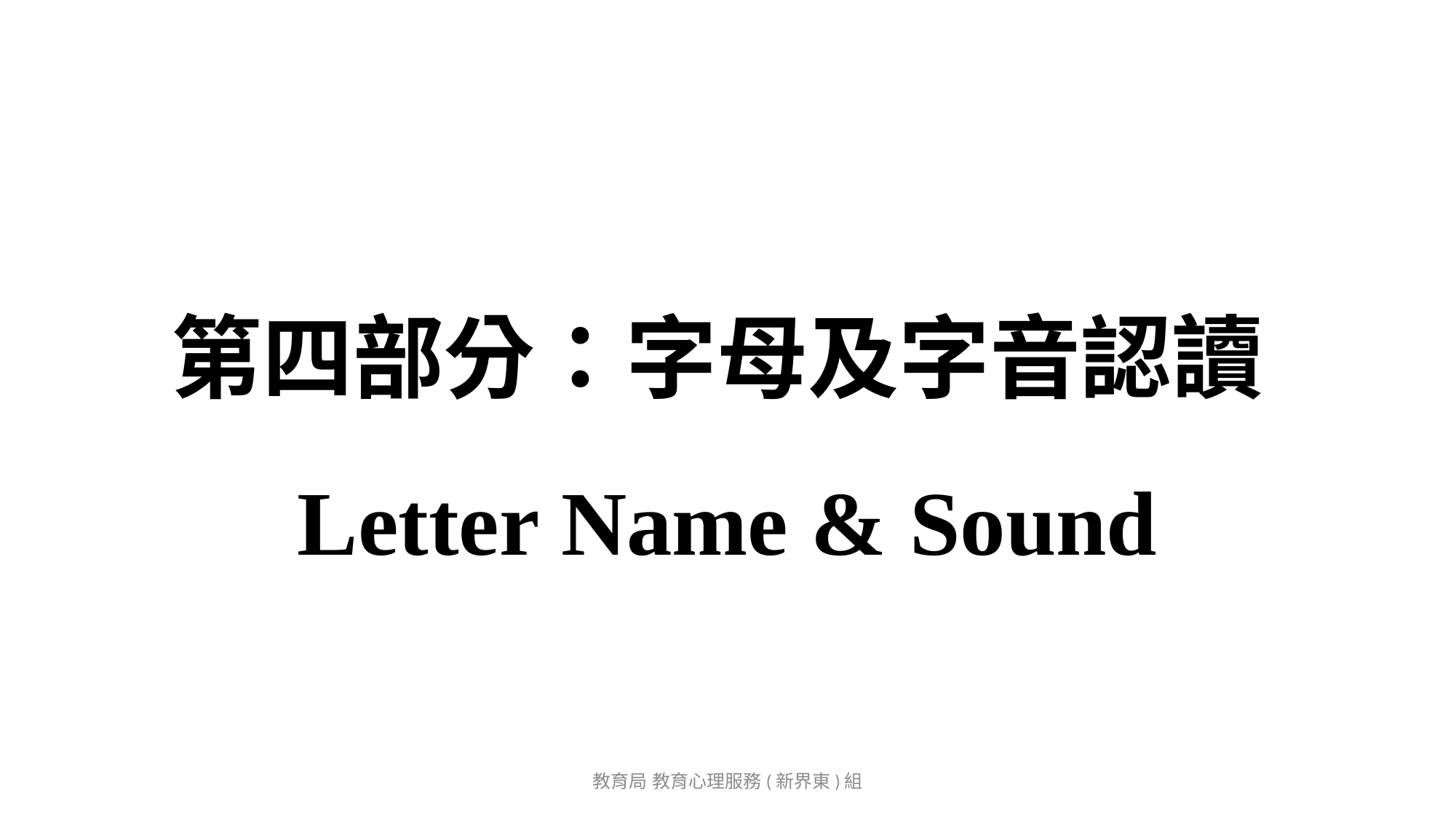

# 第四部分：字母及字音認讀 Letter Name & Sound
教育局 教育心理服務(新界東)組